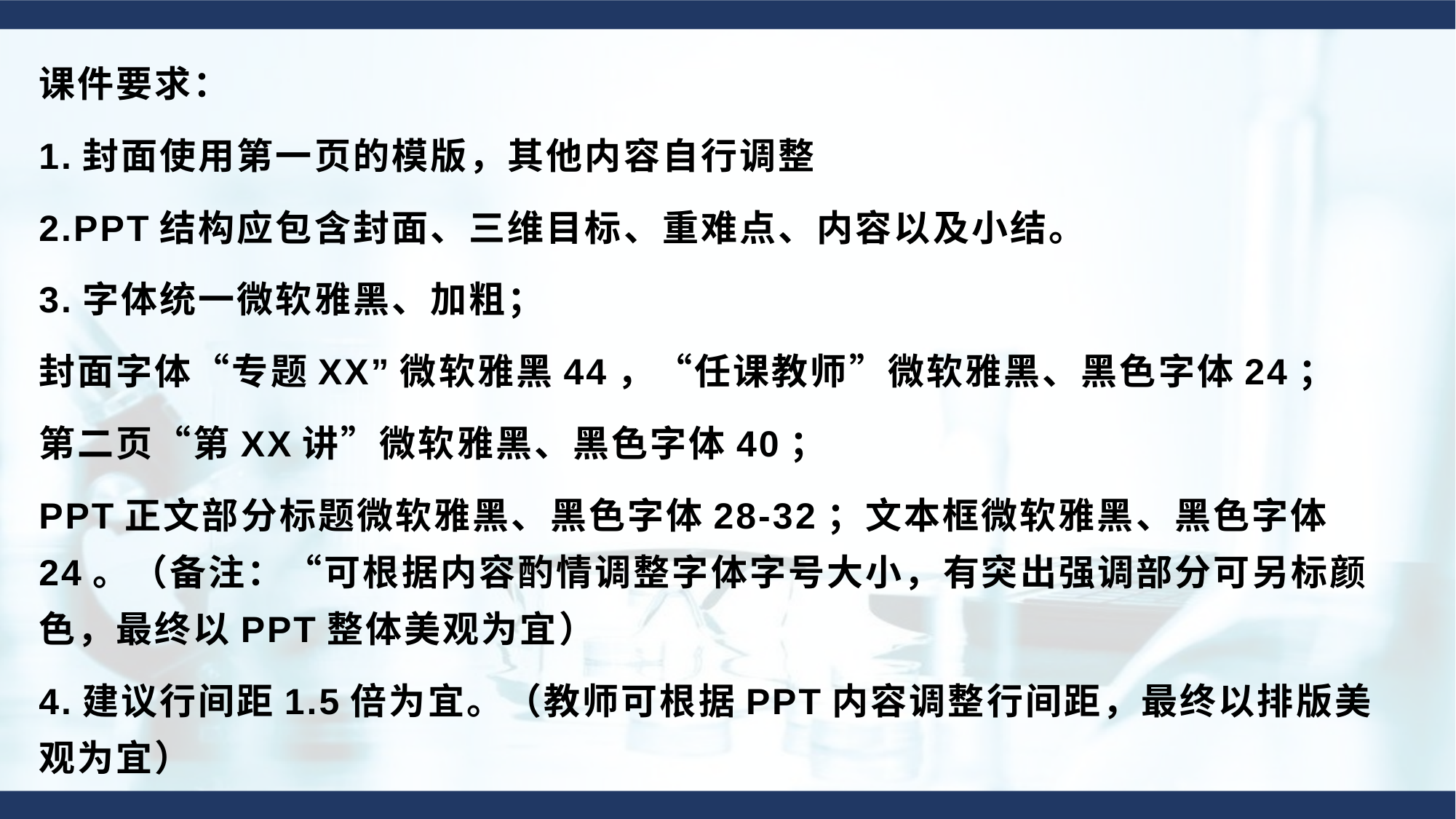

课件要求：
1.封面使用第一页的模版，其他内容自行调整
2.PPT结构应包含封面、三维目标、重难点、内容以及小结。
3.字体统一微软雅黑、加粗；
封面字体“专题XX”微软雅黑44，“任课教师”微软雅黑、黑色字体24；
第二页“第XX讲”微软雅黑、黑色字体40；
PPT正文部分标题微软雅黑、黑色字体28-32；文本框微软雅黑、黑色字体24。（备注：“可根据内容酌情调整字体字号大小，有突出强调部分可另标颜色，最终以PPT整体美观为宜）
4.建议行间距1.5倍为宜。（教师可根据PPT内容调整行间距，最终以排版美观为宜）

### Chart

| Category |
|---|